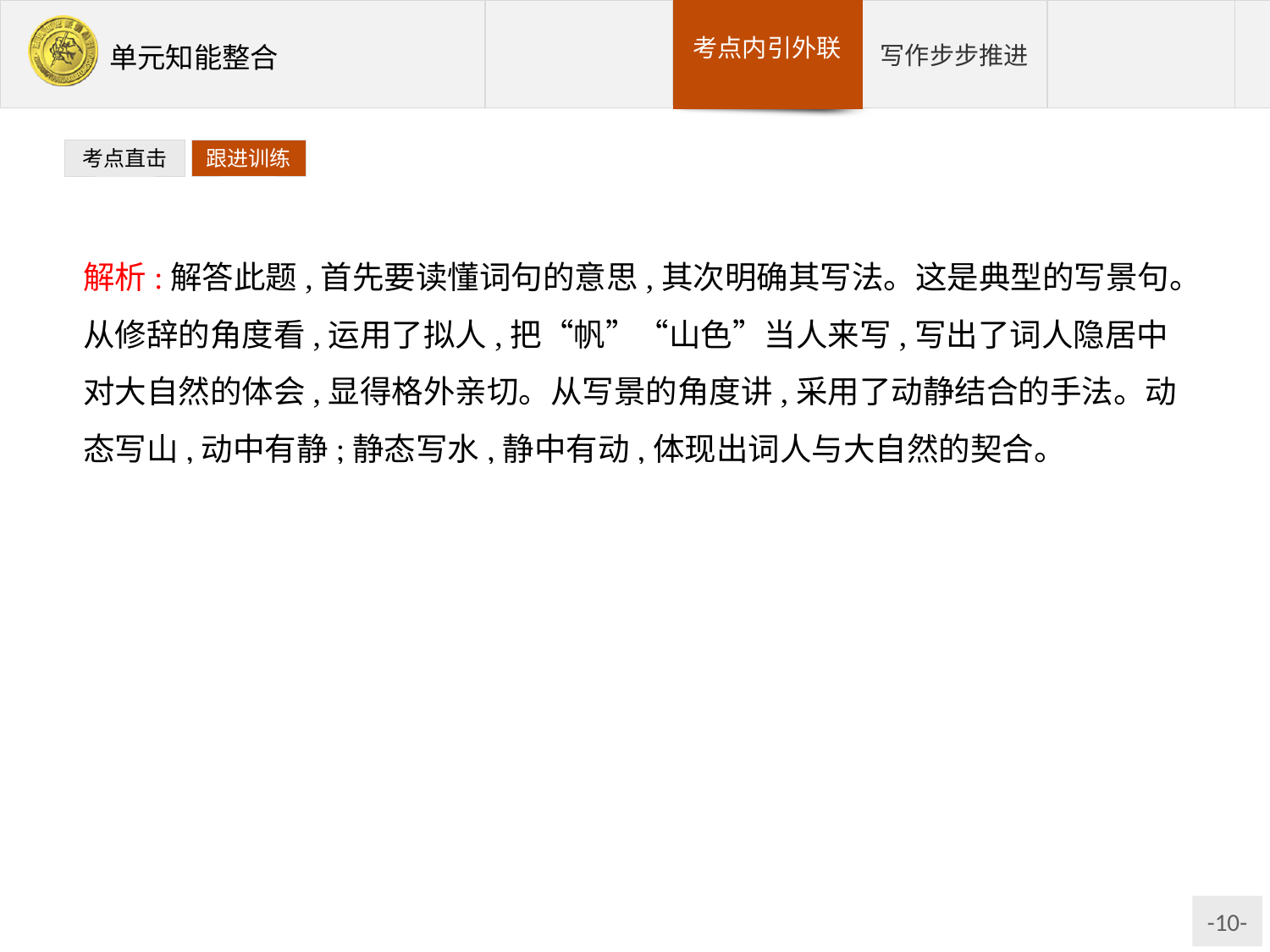

考点直击
跟进训练
解析:解答此题,首先要读懂词句的意思,其次明确其写法。这是典型的写景句。从修辞的角度看,运用了拟人,把“帆”“山色”当人来写,写出了词人隐居中对大自然的体会,显得格外亲切。从写景的角度讲,采用了动静结合的手法。动态写山,动中有静;静态写水,静中有动,体现出词人与大自然的契合。
参考答案:①拟人:“帆迎山色来还去”中一个“迎”字,把船帆人格化,写出船帆轻松可爱的形象,也是词人的心情写照。②动静结合:“橹破滩痕散复圆”中一“破”字,写出舟行疾速,遏浪向前之气势。一“复”字,写出了水的静态,静中有动,写出了动静交替的景物变幻。③反衬:不直写舟在行进,而是通过人在舟中所见的景色变化来显示舟在轻快疾驶。